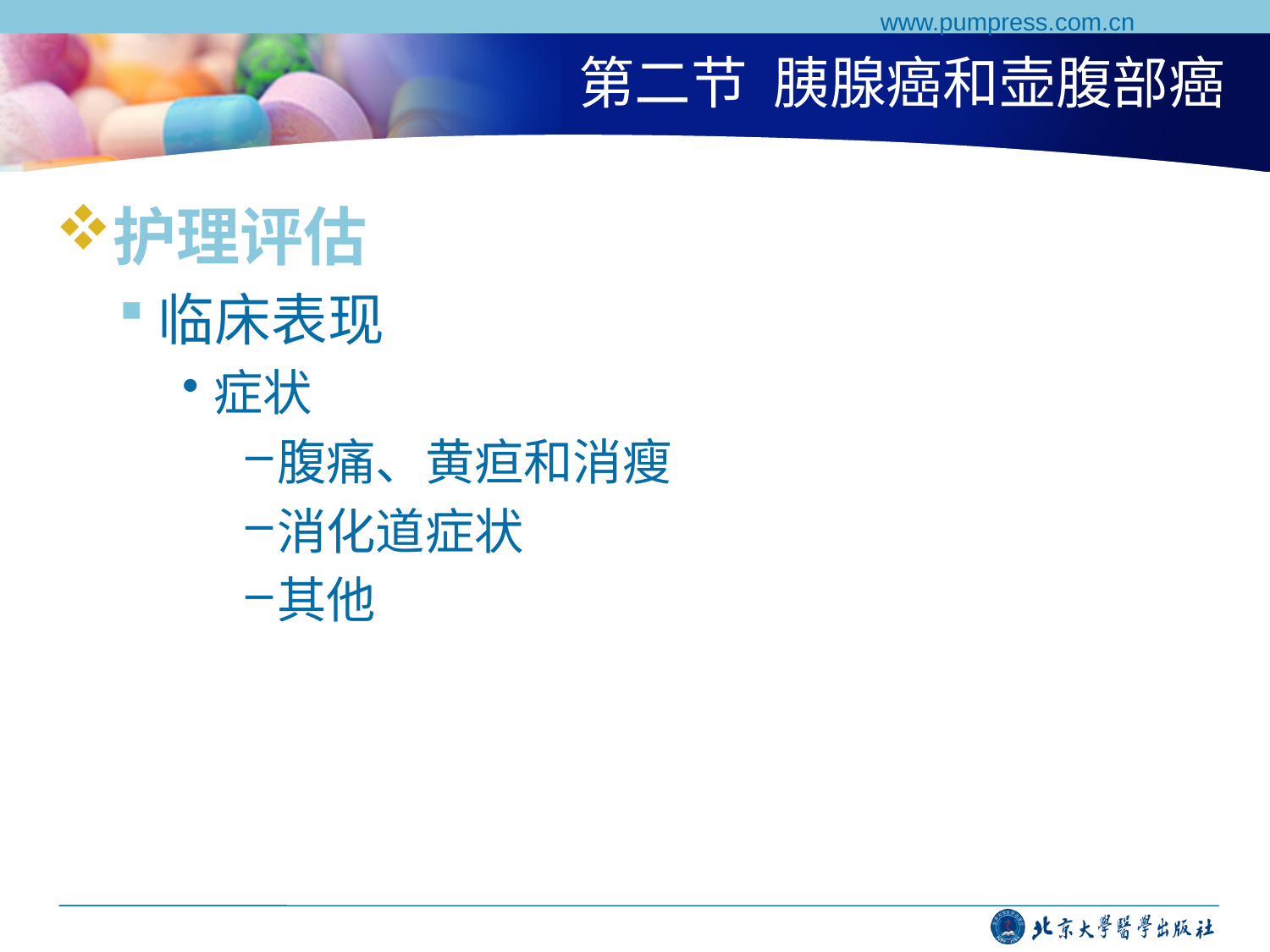

www.pumpress.com.cn
# 第二节  胰腺癌和壶腹部癌
护理评估
临床表现
症状
腹痛、黄疸和消瘦
消化道症状
其他